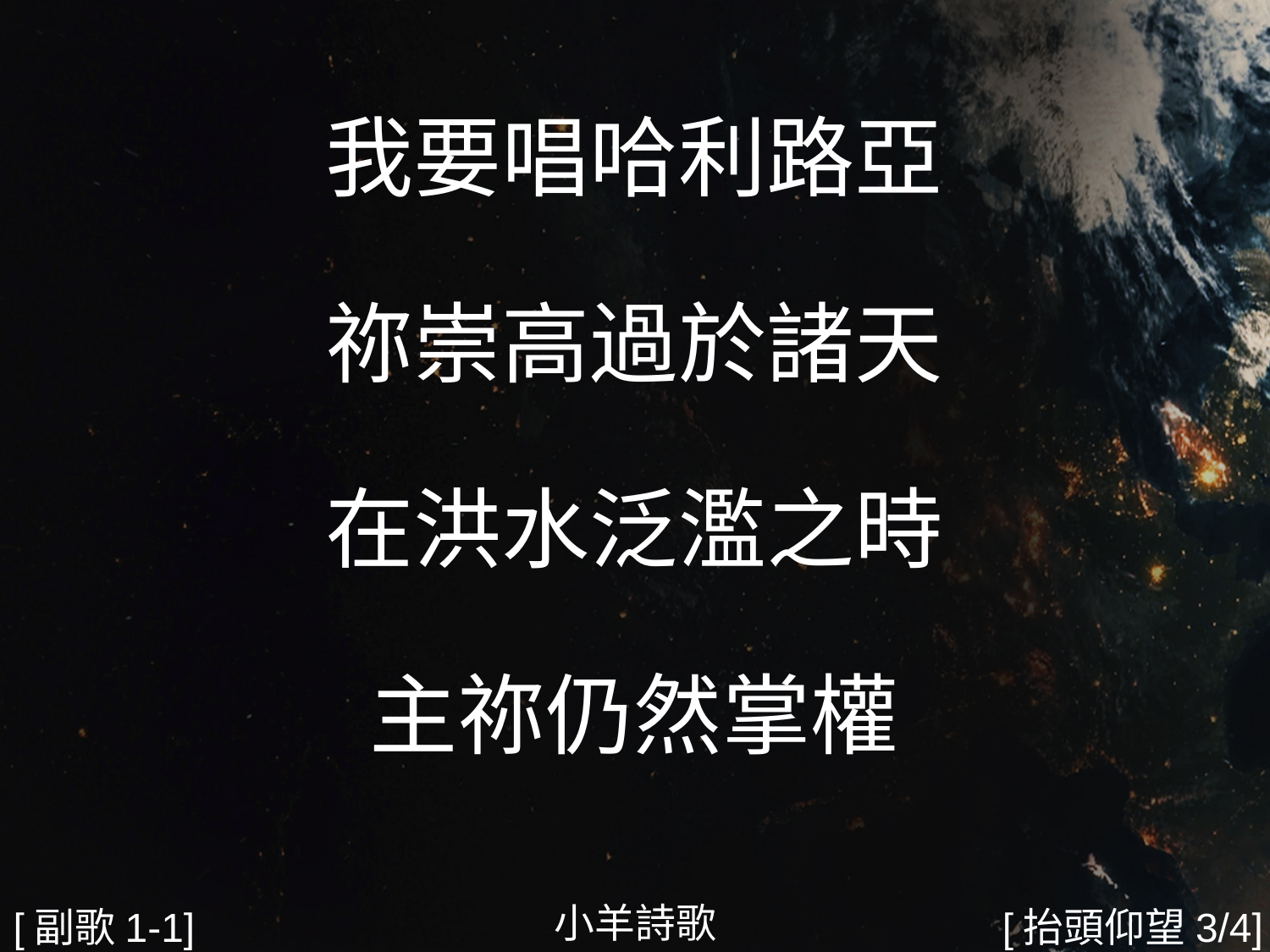

我要唱哈利路亞

祢崇高過於諸天

在洪水泛濫之時

主祢仍然掌權
#

小羊詩歌
[副歌1-1]
[抬頭仰望3/4]